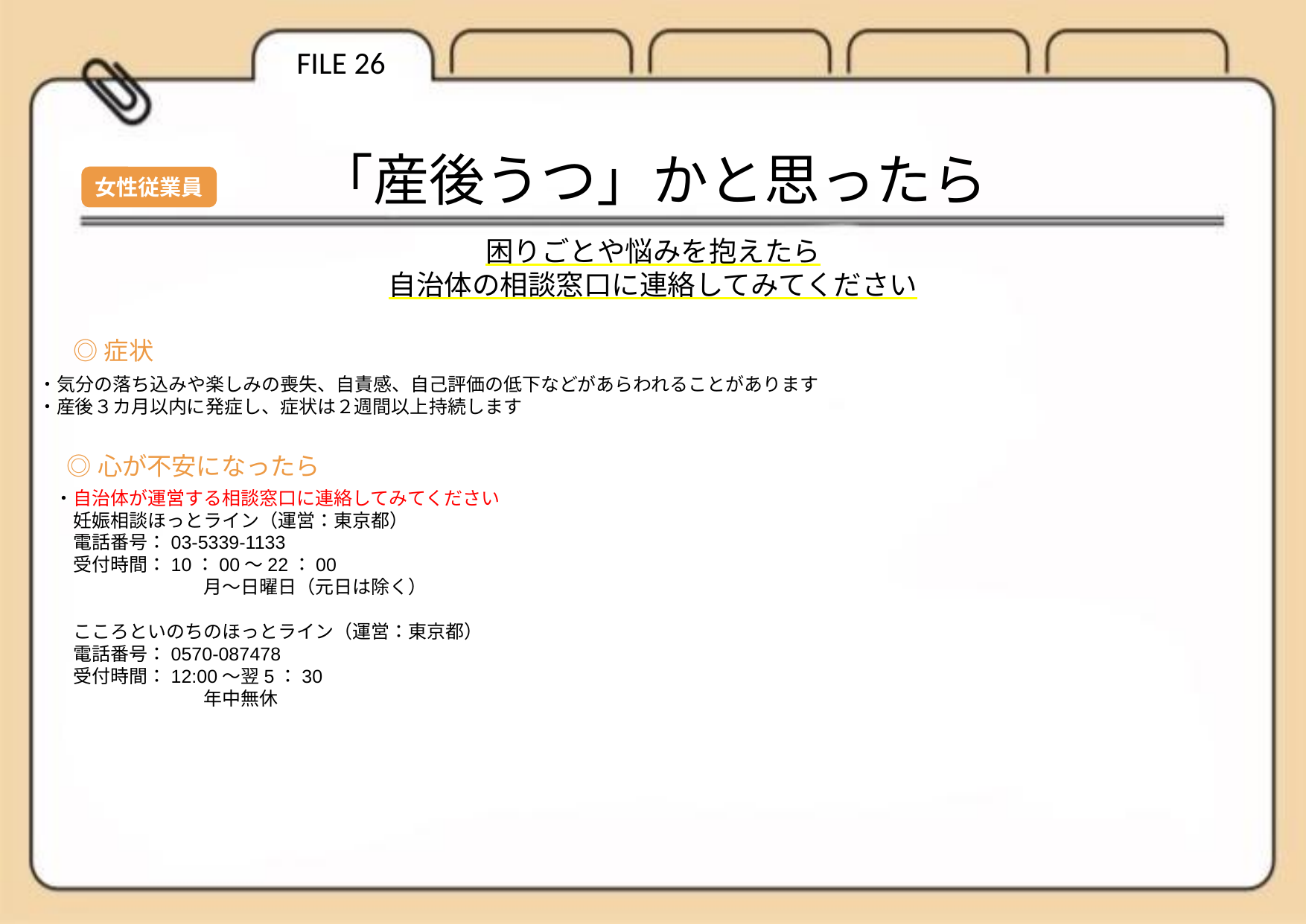

FILE 26
「産後うつ」かと思ったら
女性従業員

困りごとや悩みを抱えたら
自治体の相談窓口に連絡してみてください
◎症状
・気分の落ち込みや楽しみの喪失、自責感、自己評価の低下などがあらわれることがあります
・産後３カ月以内に発症し、症状は２週間以上持続します
◎心が不安になったら
・自治体が運営する相談窓口に連絡してみてください
　妊娠相談ほっとライン（運営：東京都）
　電話番号：03-5339-1133
　受付時間：10：00～22：00
　　　　　　　　月～日曜日（元日は除く）

　こころといのちのほっとライン（運営：東京都）
　電話番号：0570-087478
　受付時間：12:00～翌5：30
　　　　　　　　年中無休